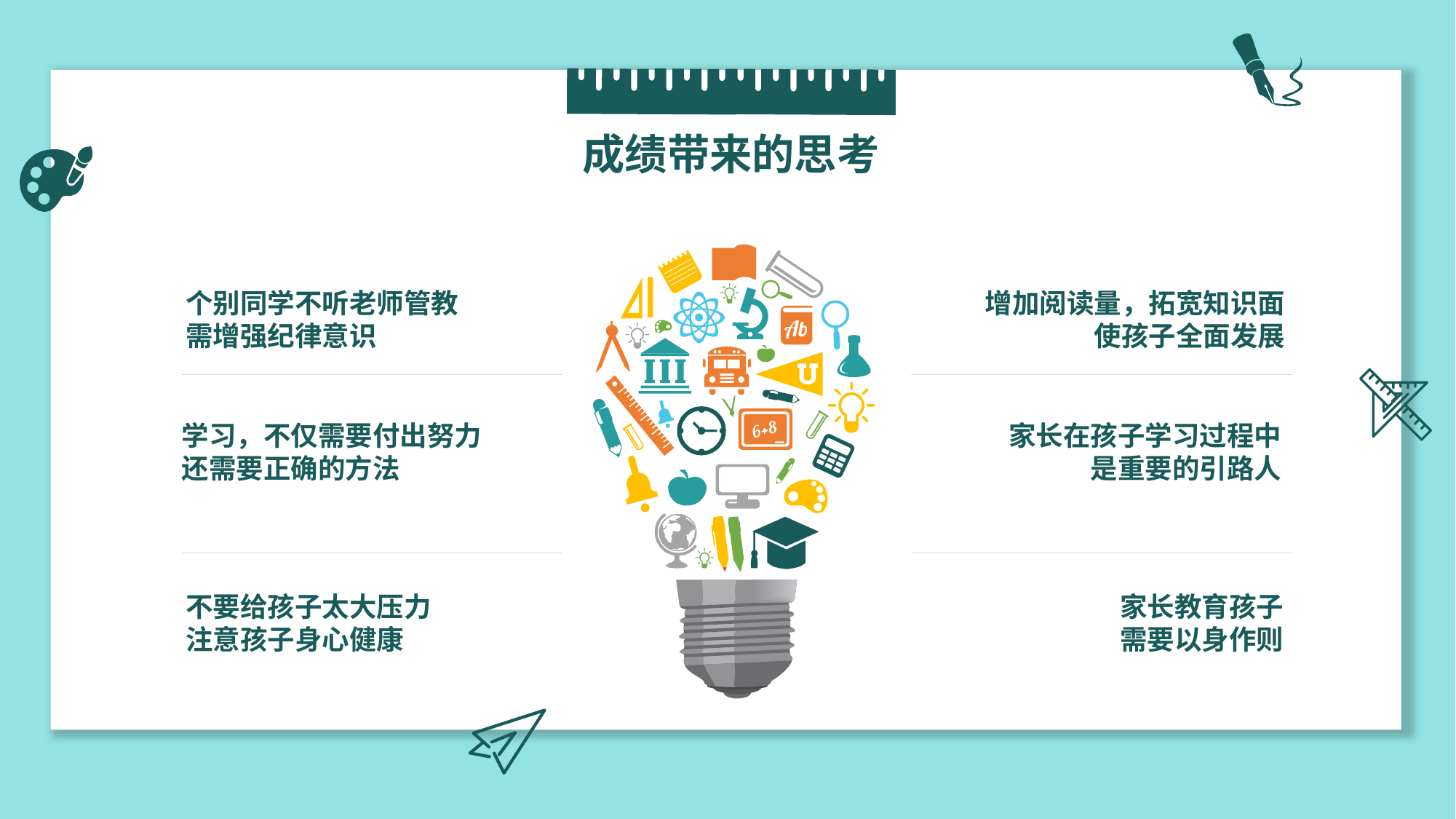

成绩带来的思考

增加阅读量，拓宽知识面
使孩子全面发展
个别同学不听老师管教
需增强纪律意识
家长在孩子学习过程中
是重要的引路人
学习，不仅需要付出努力
还需要正确的方法

家长教育孩子
需要以身作则
不要给孩子太大压力
注意孩子身心健康